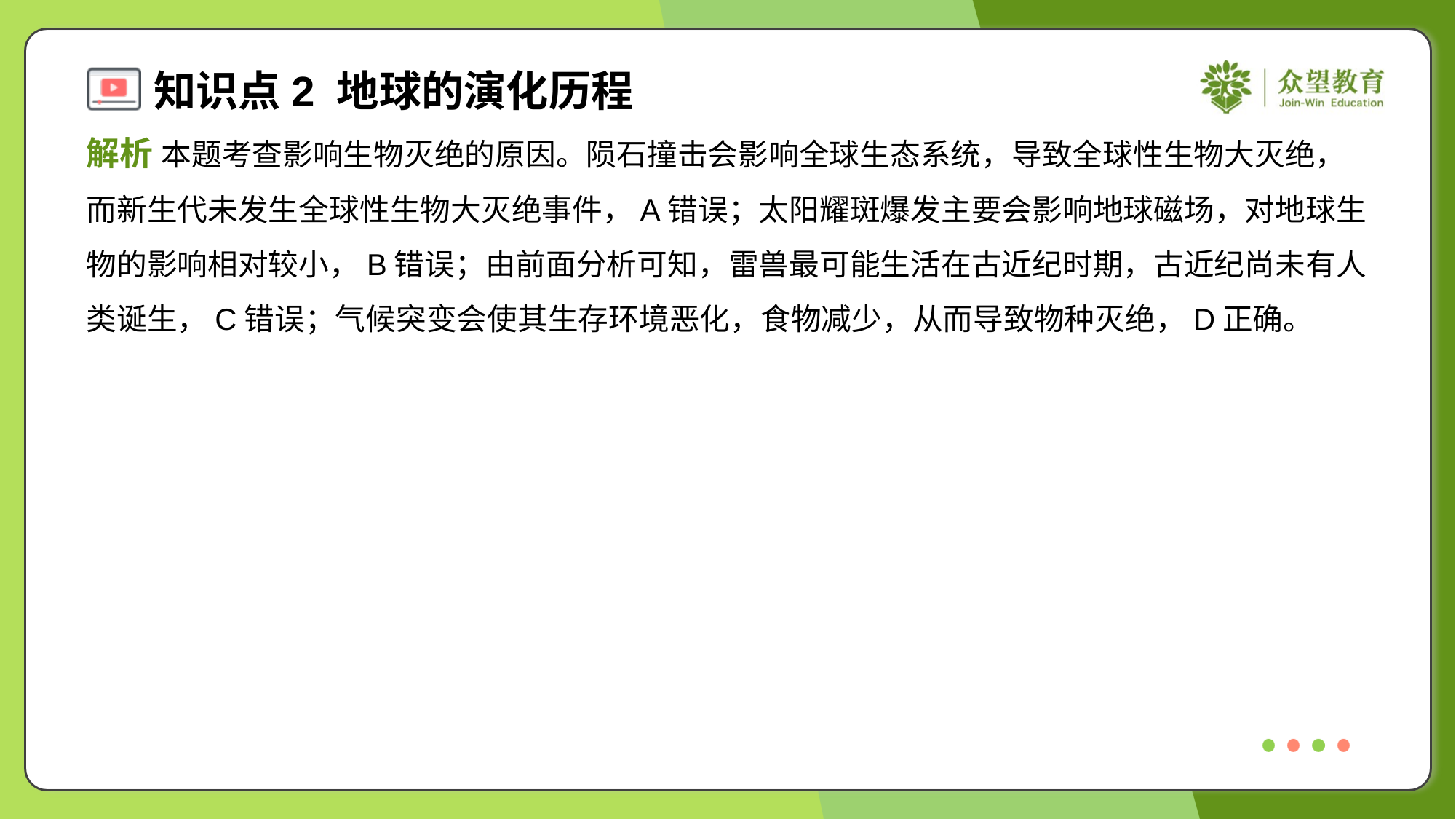

解析 本题考查影响生物灭绝的原因。陨石撞击会影响全球生态系统，导致全球性生物大灭绝，
而新生代未发生全球性生物大灭绝事件，A错误；太阳耀斑爆发主要会影响地球磁场，对地球生
物的影响相对较小，B错误；由前面分析可知，雷兽最可能生活在古近纪时期，古近纪尚未有人
类诞生，C错误；气候突变会使其生存环境恶化，食物减少，从而导致物种灭绝，D正确。